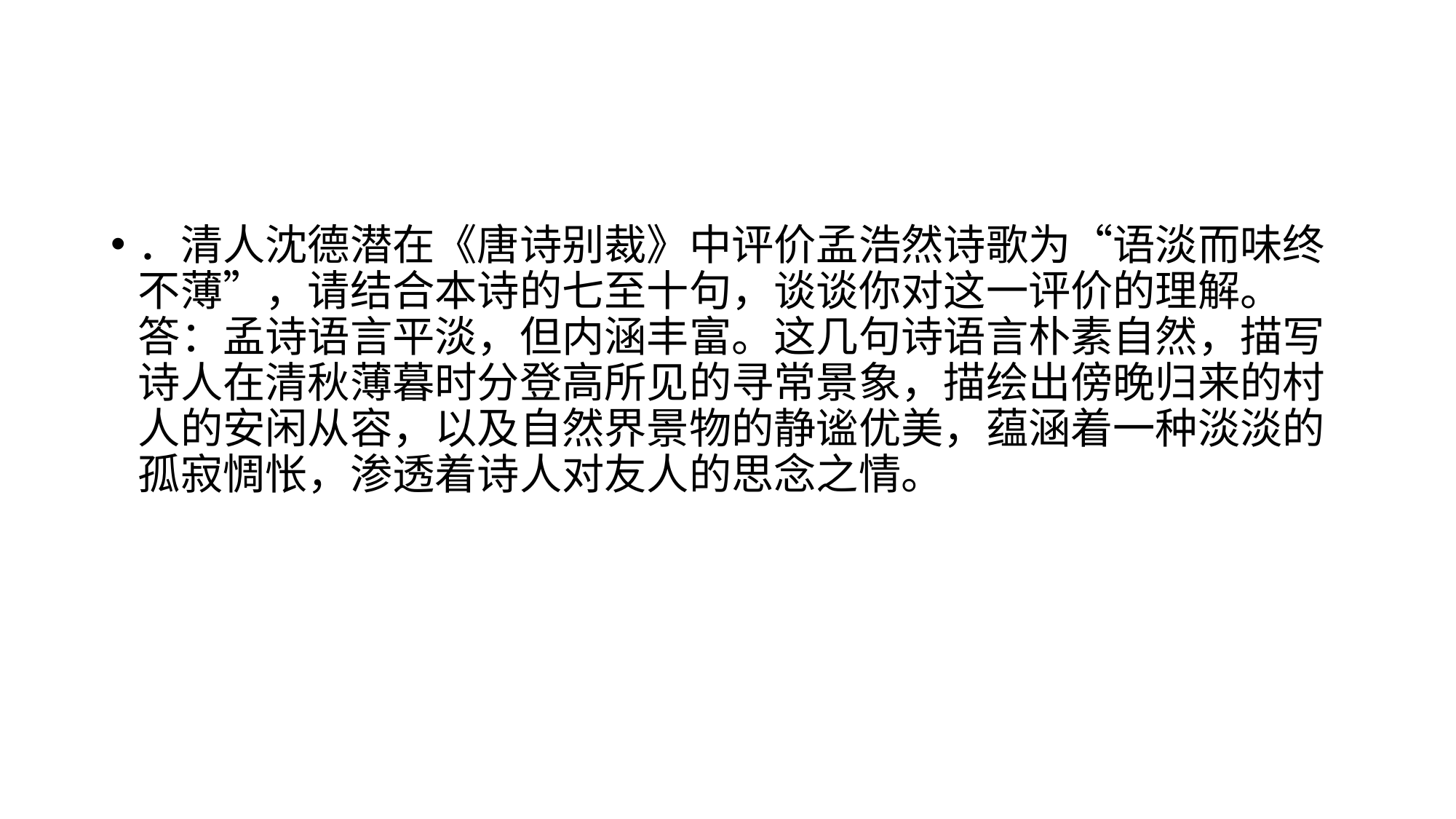

#
．清人沈德潜在《唐诗别裁》中评价孟浩然诗歌为“语淡而味终不薄”，请结合本诗的七至十句，谈谈你对这一评价的理解。
答：孟诗语言平淡，但内涵丰富。这几句诗语言朴素自然，描写诗人在清秋薄暮时分登高所见的寻常景象，描绘出傍晚归来的村人的安闲从容，以及自然界景物的静谧优美，蕴涵着一种淡淡的孤寂惆怅，渗透着诗人对友人的思念之情。